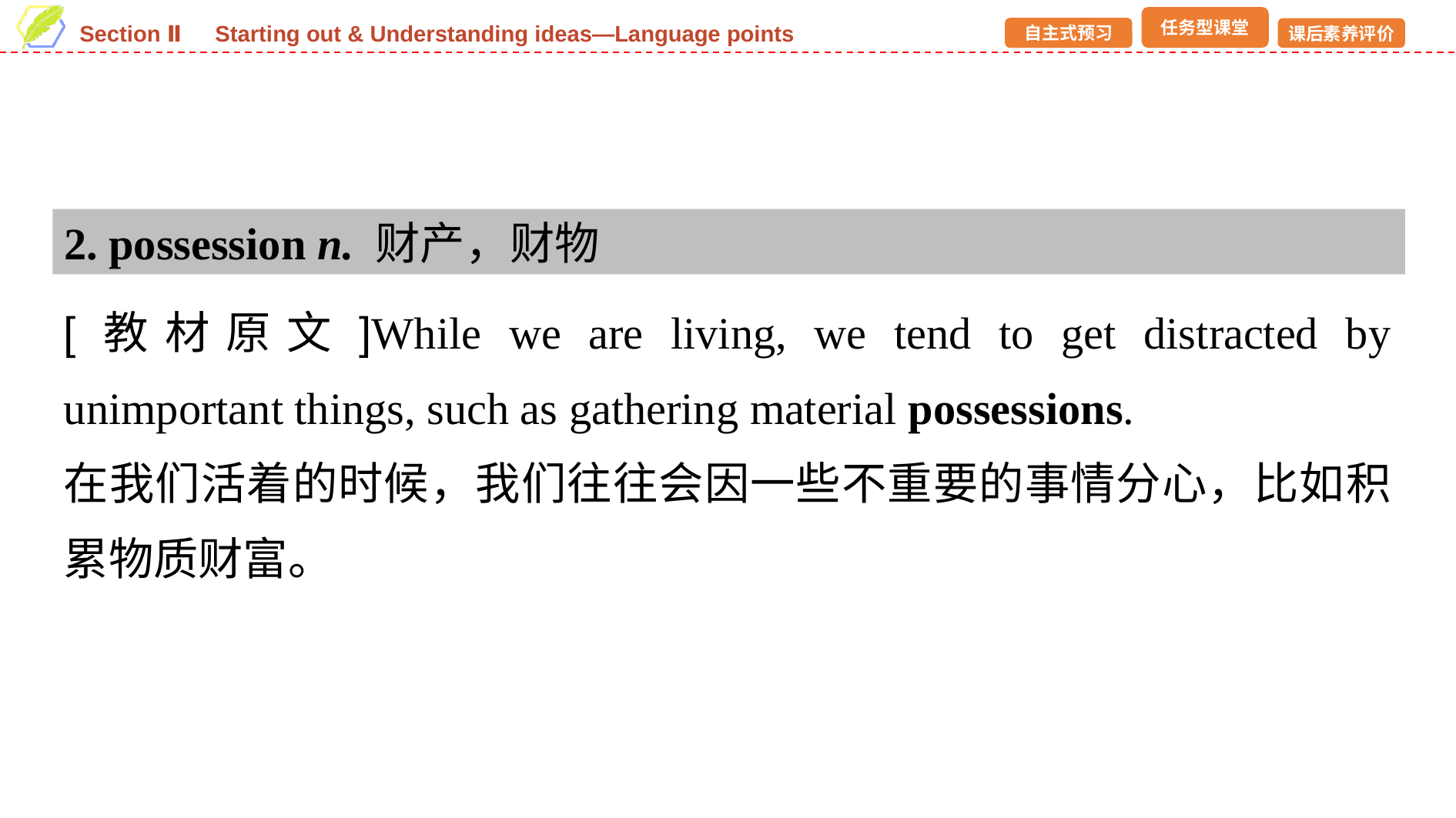

2. possession n. 财产，财物
[教材原文]While we are living, we tend to get distracted by unimportant things, such as gathering material possessions.
在我们活着的时候，我们往往会因一些不重要的事情分心，比如积累物质财富。